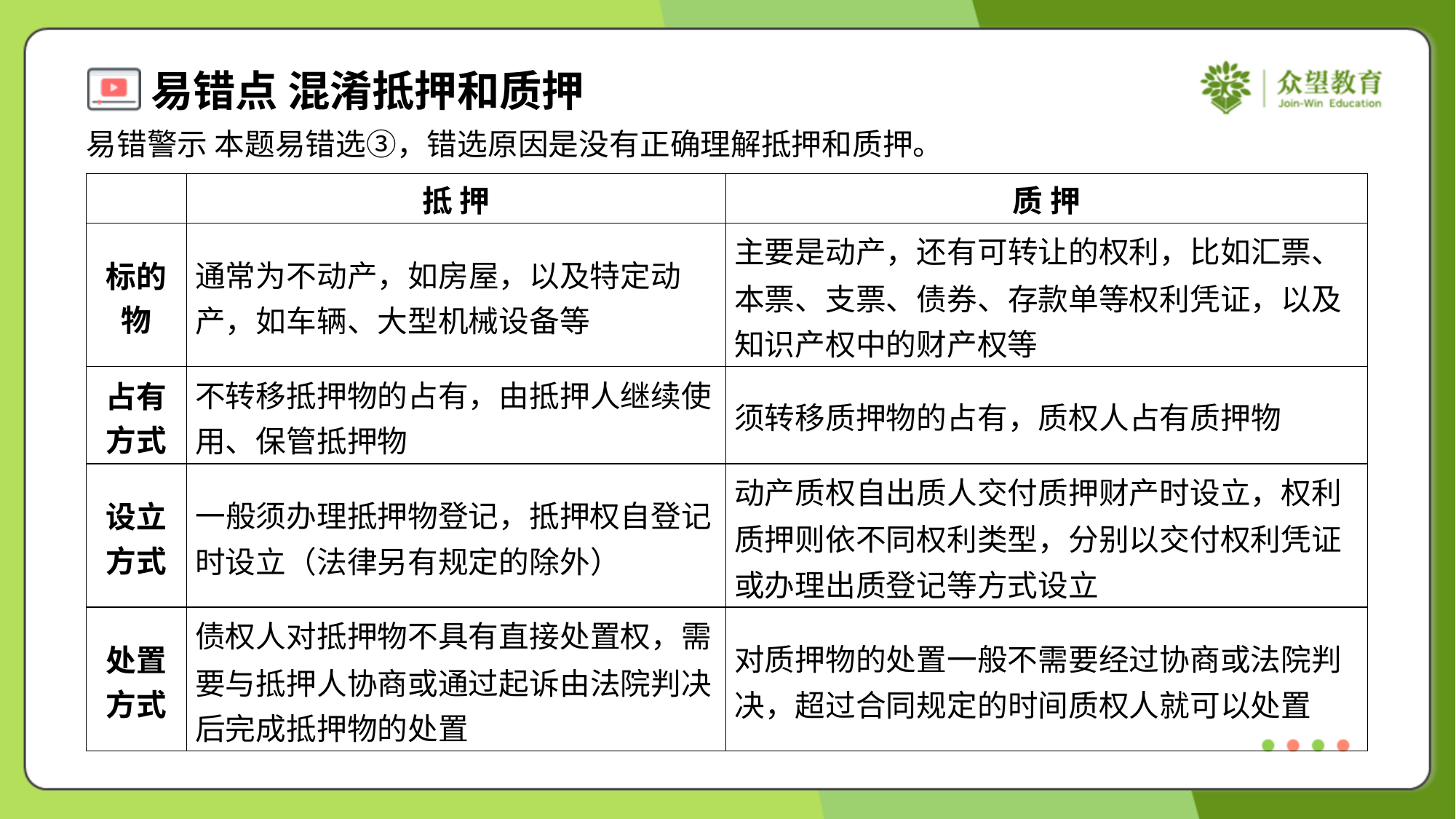

易错警示 本题易错选③，错选原因是没有正确理解抵押和质押。
|  | 抵 押 | 质 押 |
| --- | --- | --- |
| 标的 物 | 通常为不动产，如房屋，以及特定动 产，如车辆、大型机械设备等 | 主要是动产，还有可转让的权利，比如汇票、 本票、支票、债券、存款单等权利凭证，以及 知识产权中的财产权等 |
| 占有 方式 | 不转移抵押物的占有，由抵押人继续使 用、保管抵押物 | 须转移质押物的占有，质权人占有质押物 |
| 设立 方式 | 一般须办理抵押物登记，抵押权自登记 时设立（法律另有规定的除外） | 动产质权自出质人交付质押财产时设立，权利 质押则依不同权利类型，分别以交付权利凭证 或办理出质登记等方式设立 |
| 处置 方式 | 债权人对抵押物不具有直接处置权，需 要与抵押人协商或通过起诉由法院判决 后完成抵押物的处置 | 对质押物的处置一般不需要经过协商或法院判 决，超过合同规定的时间质权人就可以处置 |